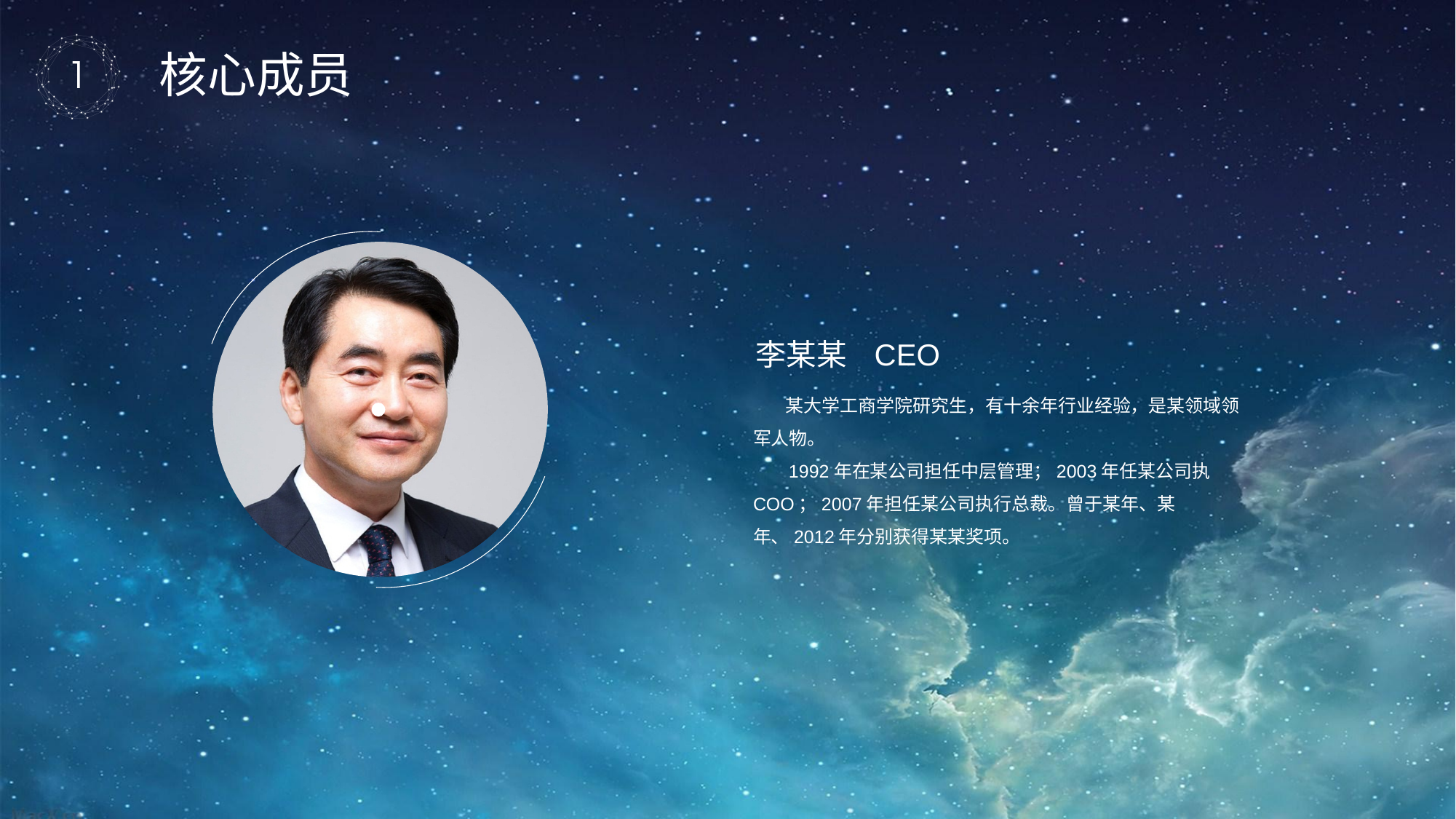

核心成员

李某某   CEO
       某大学工商学院研究生，有十余年行业经验，是某领域领军人物。
       1992年在某公司担任中层管理；2003年任某公司执COO；2007年担任某公司执行总裁。曾于某年、某年、2012年分别获得某某奖项。